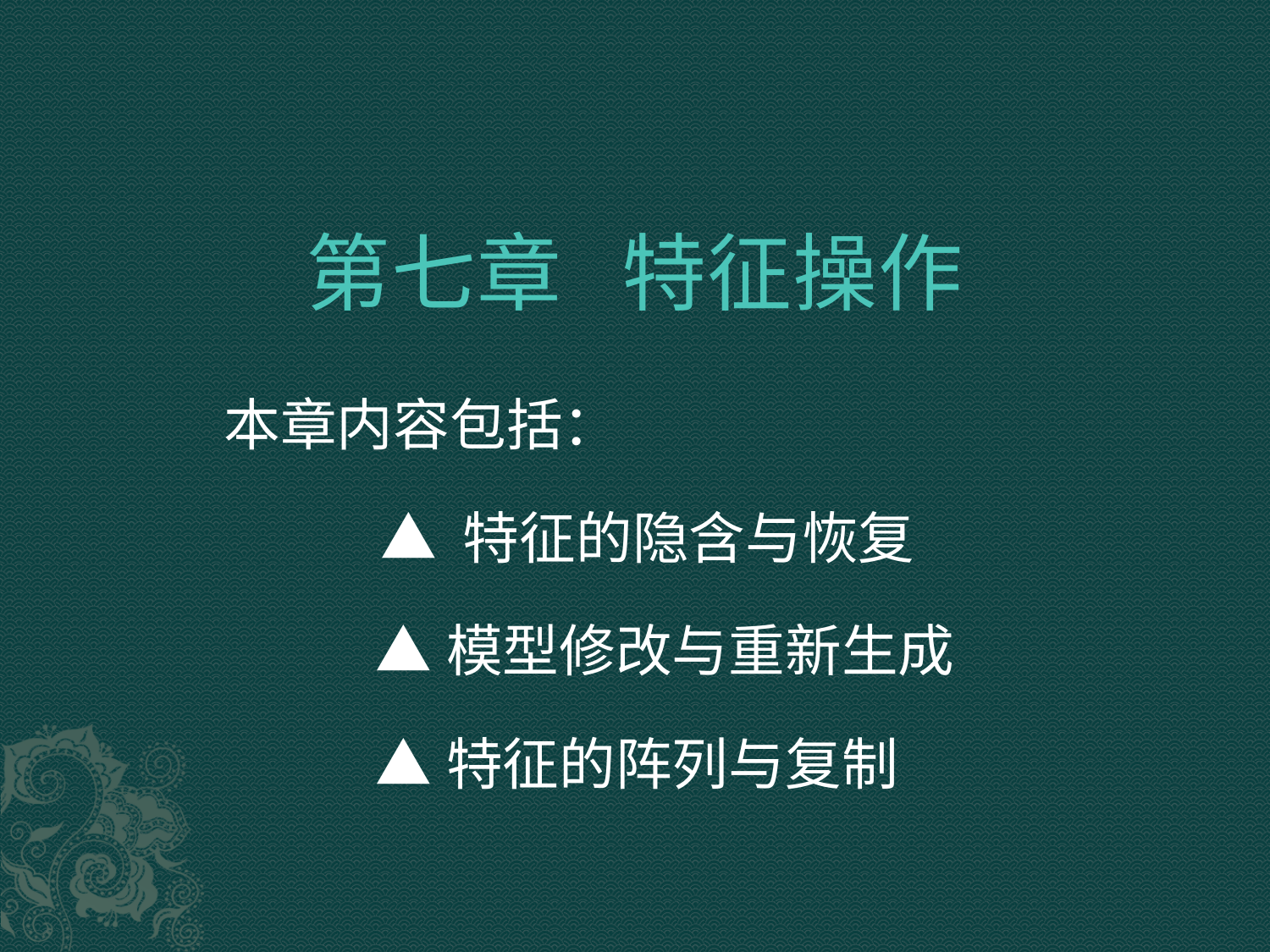

# 第七章   特征操作
本章内容包括：
  ▲ 特征的隐含与恢复
            ▲模型修改与重新生成
            ▲特征的阵列与复制